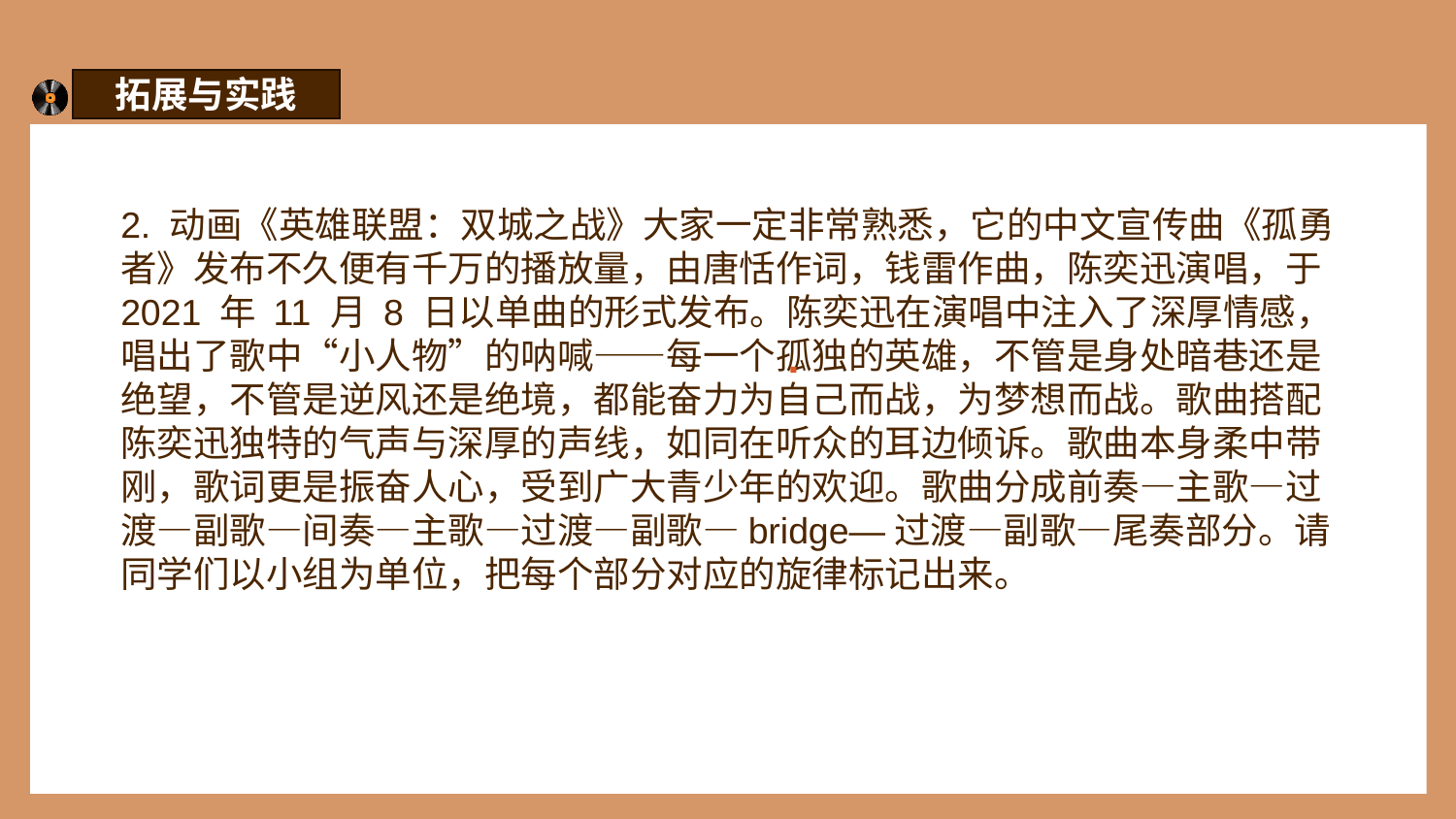

拓展与实践

2. 动画《英雄联盟：双城之战》大家一定非常熟悉，它的中文宣传曲《孤勇者》发布不久便有千万的播放量，由唐恬作词，钱雷作曲，陈奕迅演唱，于 2021 年 11 月 8 日以单曲的形式发布。陈奕迅在演唱中注入了深厚情感，唱出了歌中“小人物”的呐喊——每一个孤独的英雄，不管是身处暗巷还是绝望，不管是逆风还是绝境，都能奋力为自己而战，为梦想而战。歌曲搭配陈奕迅独特的气声与深厚的声线，如同在听众的耳边倾诉。歌曲本身柔中带刚，歌词更是振奋人心，受到广大青少年的欢迎。歌曲分成前奏—主歌—过渡—副歌—间奏—主歌—过渡—副歌—bridge—过渡—副歌—尾奏部分。请同学们以小组为单位，把每个部分对应的旋律标记出来。